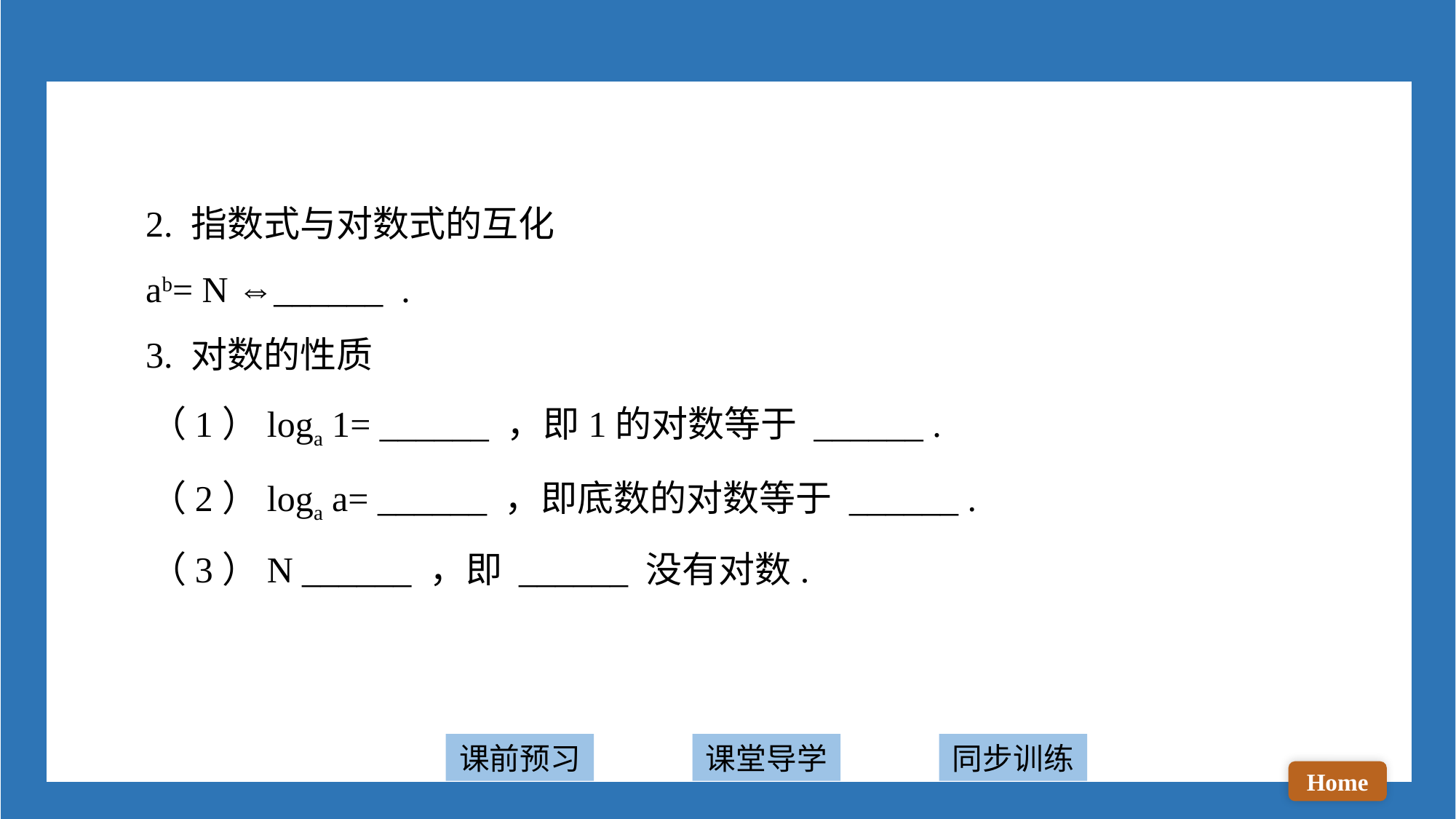

2. 指数式与对数式的互化
     ab= N ⇔______  .
     3. 对数的性质
     （1）loga 1= ______ ，即1的对数等于 ______ .
     （2）loga a= ______ ，即底数的对数等于 ______ .
     （3）N ______ ，即 ______ 没有对数.